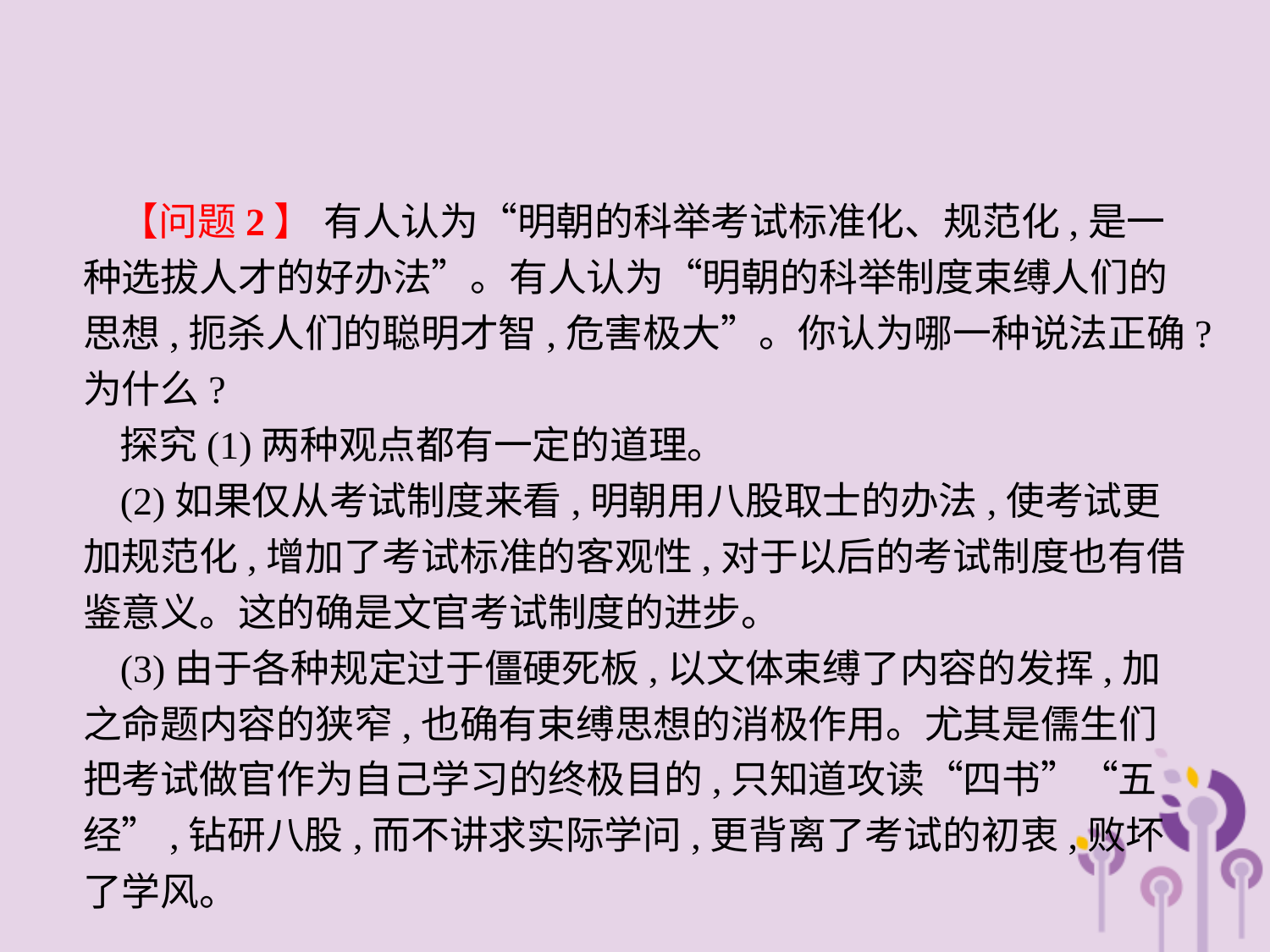

【问题2】 有人认为“明朝的科举考试标准化、规范化,是一种选拔人才的好办法”。有人认为“明朝的科举制度束缚人们的思想,扼杀人们的聪明才智,危害极大”。你认为哪一种说法正确?为什么?
探究(1)两种观点都有一定的道理。
(2)如果仅从考试制度来看,明朝用八股取士的办法,使考试更加规范化,增加了考试标准的客观性,对于以后的考试制度也有借鉴意义。这的确是文官考试制度的进步。
(3)由于各种规定过于僵硬死板,以文体束缚了内容的发挥,加之命题内容的狭窄,也确有束缚思想的消极作用。尤其是儒生们把考试做官作为自己学习的终极目的,只知道攻读“四书”“五经”,钻研八股,而不讲求实际学问,更背离了考试的初衷,败坏了学风。